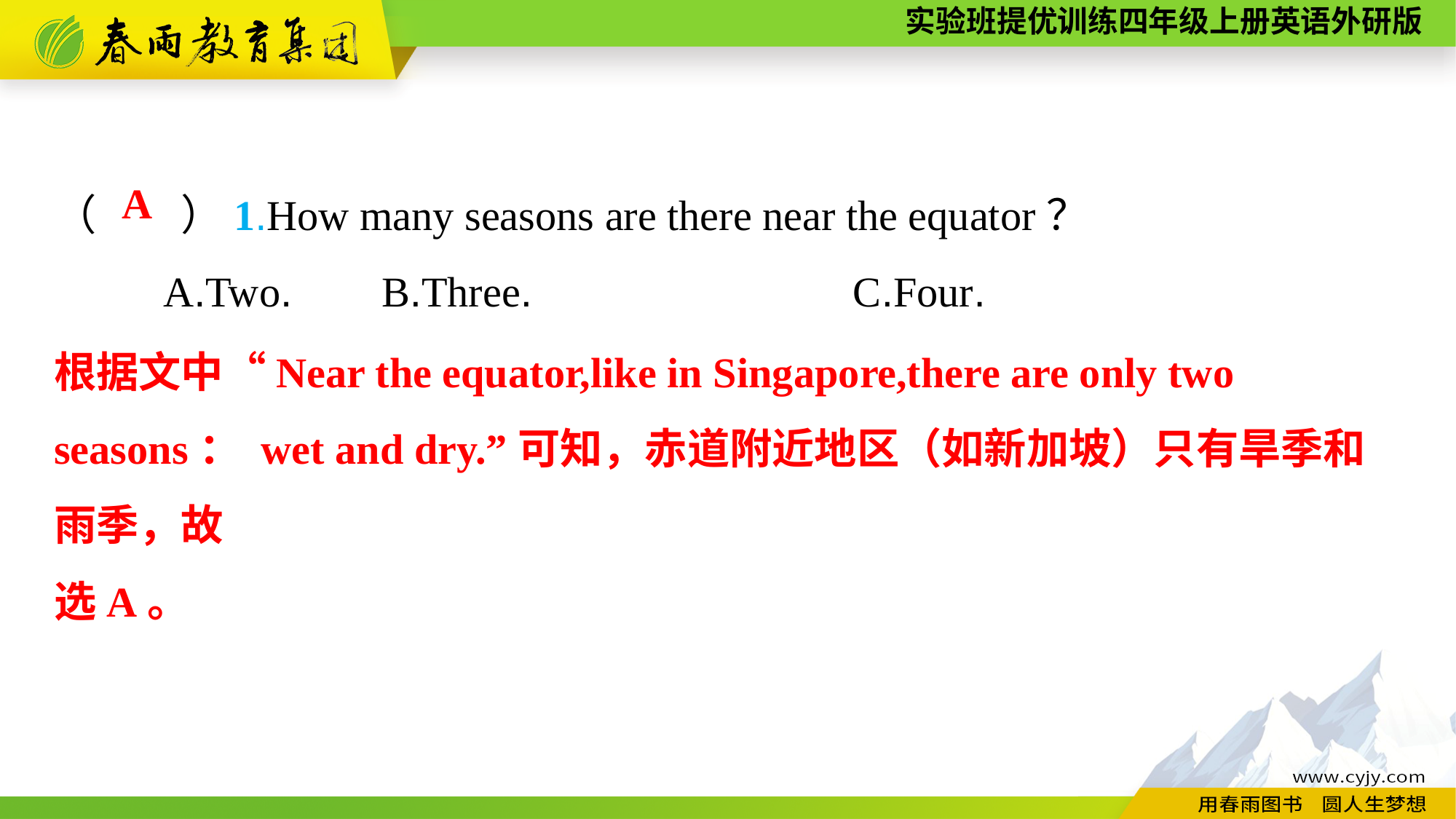

（　　）1.How many seasons are there near the equator？
	A.Two.	B.Three.	                        C.Four.
A
根据文中“Near the equator,like in Singapore,there are only two seasons： wet and dry.”可知，赤道附近地区（如新加坡）只有旱季和雨季，故
选A。